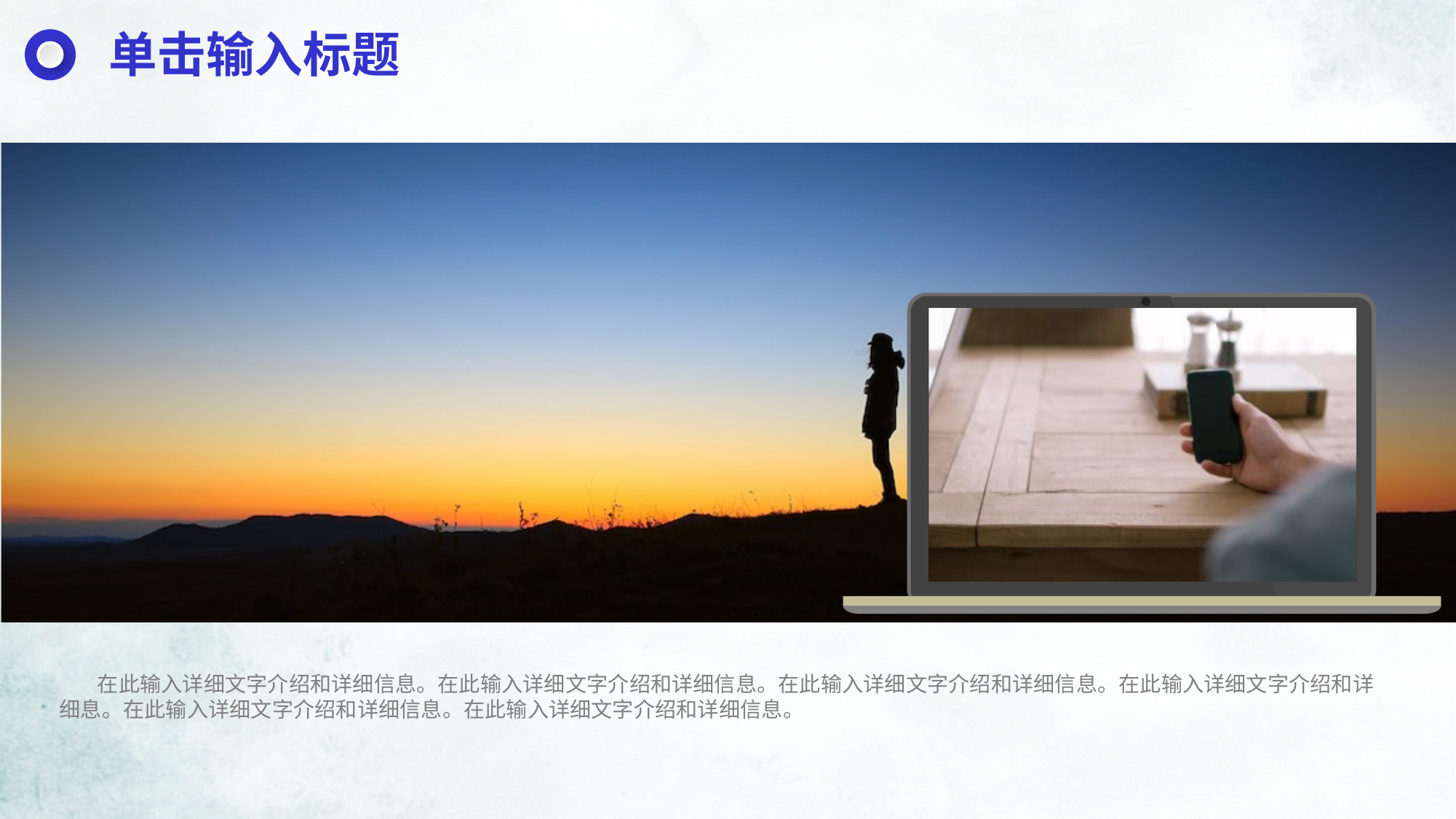

单击输入标题

       在此输入详细文字介绍和详细信息。在此输入详细文字介绍和详细信息。在此输入详细文字介绍和详细信息。在此输入详细文字介绍和详细息。在此输入详细文字介绍和详细信息。在此输入详细文字介绍和详细信息。